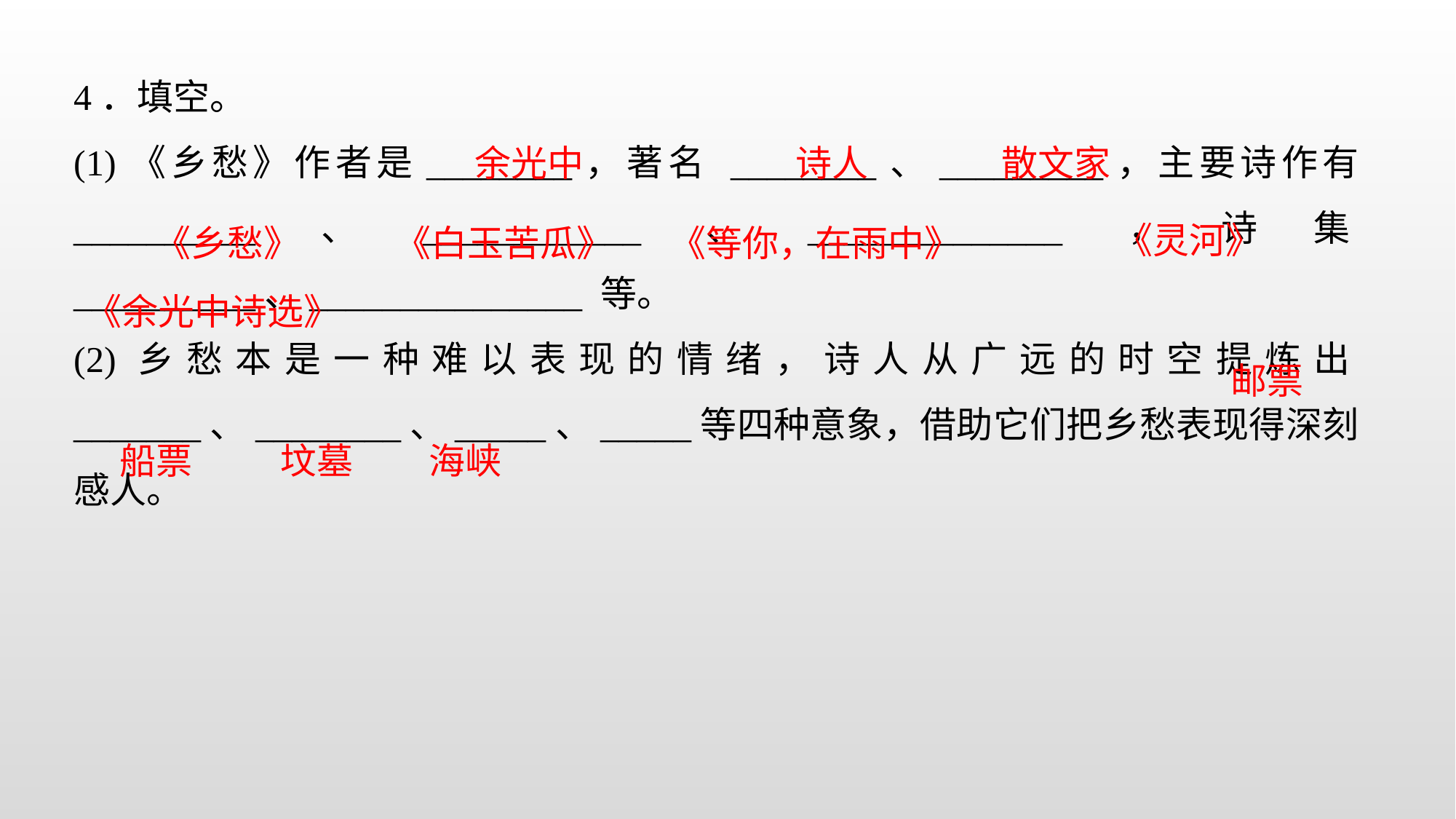

4．填空。
(1)《乡愁》作者是________，著名 ________、_________，主要诗作有 __________、____________、______________，诗集__________、_______________ 等。
(2)乡愁本是一种难以表现的情绪，诗人从广远的时空提炼出_______、________、_____、_____等四种意象，借助它们把乡愁表现得深刻感人。
余光中
诗人
散文家
《灵河》
《乡愁》
《白玉苦瓜》
《等你，在雨中》
《余光中诗选》
邮票
船票
坟墓
海峡